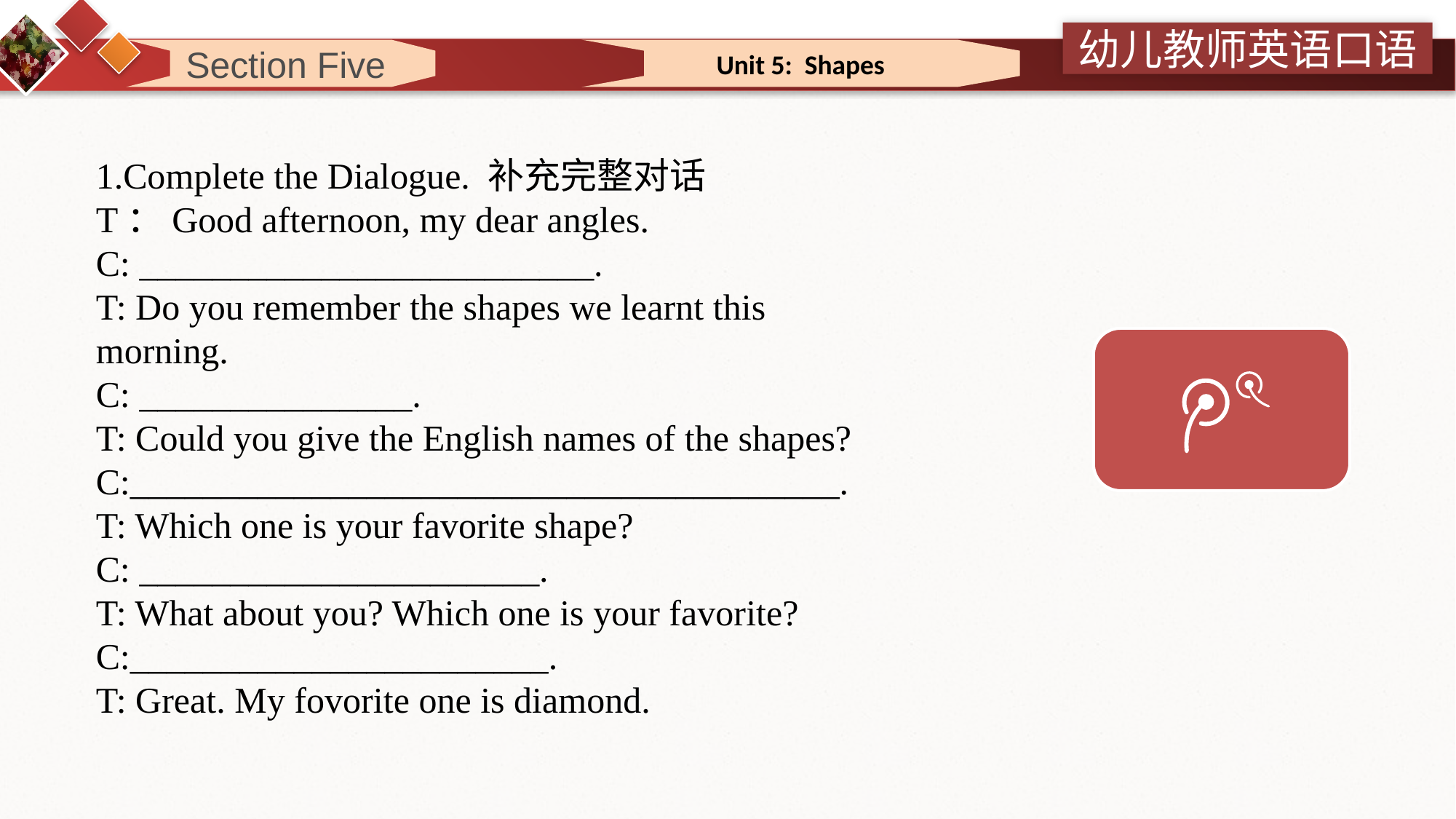

Section Five
Unit 5:  Shapes
1.Complete the Dialogue. 补充完整对话
T：Good afternoon, my dear angles.
C: _________________________.
T: Do you remember the shapes we learnt this morning.
C: _______________.
T: Could you give the English names of the shapes?
C:_______________________________________.
T: Which one is your favorite shape?
C: ______________________.
T: What about you? Which one is your favorite?
C:_______________________.
T: Great. My fovorite one is diamond.